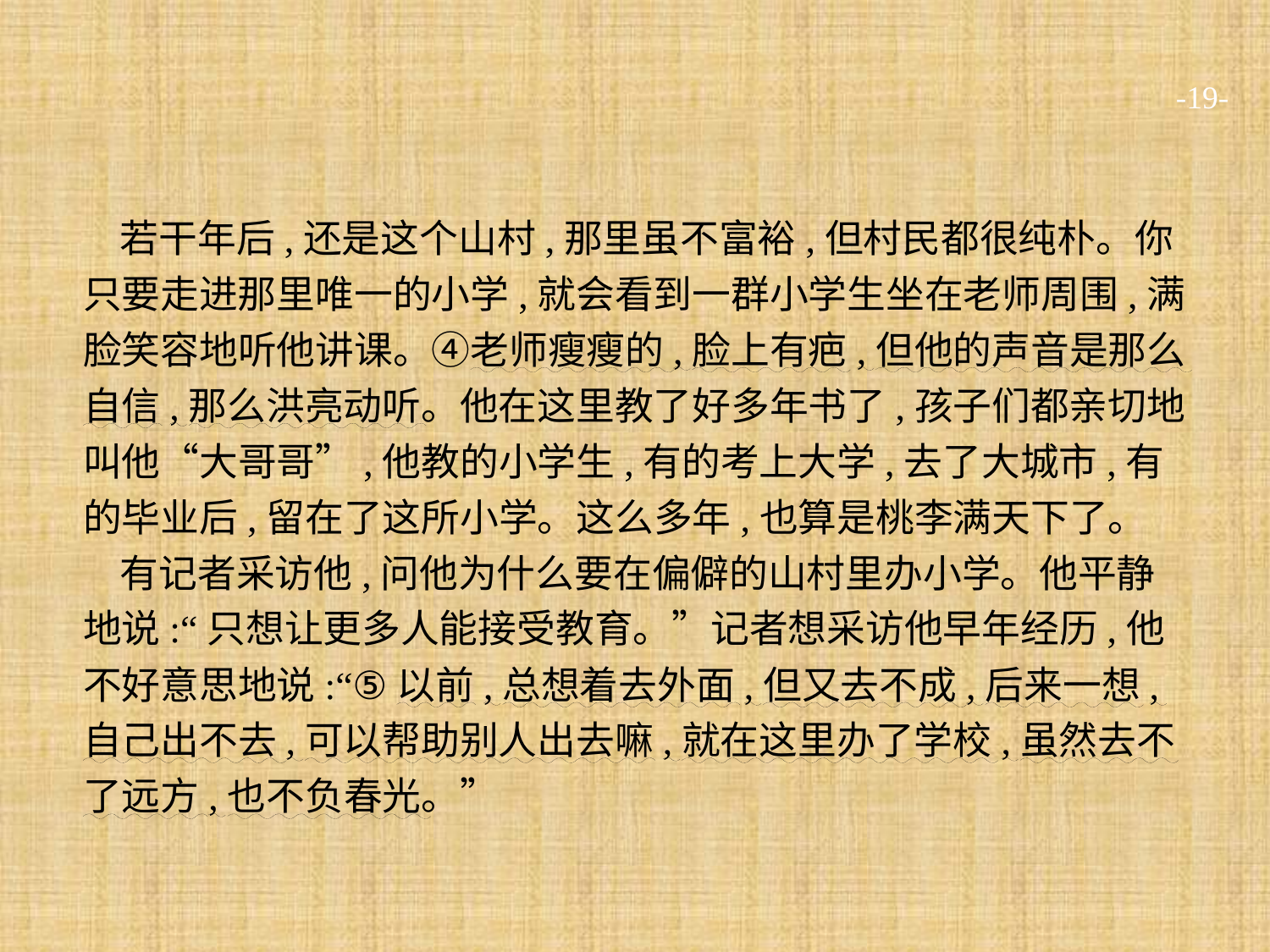

-19-
若干年后,还是这个山村,那里虽不富裕,但村民都很纯朴。你只要走进那里唯一的小学,就会看到一群小学生坐在老师周围,满脸笑容地听他讲课。④老师瘦瘦的,脸上有疤,但他的声音是那么自信,那么洪亮动听。他在这里教了好多年书了,孩子们都亲切地叫他“大哥哥”,他教的小学生,有的考上大学,去了大城市,有的毕业后,留在了这所小学。这么多年,也算是桃李满天下了。
有记者采访他,问他为什么要在偏僻的山村里办小学。他平静地说:“只想让更多人能接受教育。”记者想采访他早年经历,他不好意思地说:“⑤以前,总想着去外面,但又去不成,后来一想,自己出不去,可以帮助别人出去嘛,就在这里办了学校,虽然去不了远方,也不负春光。”